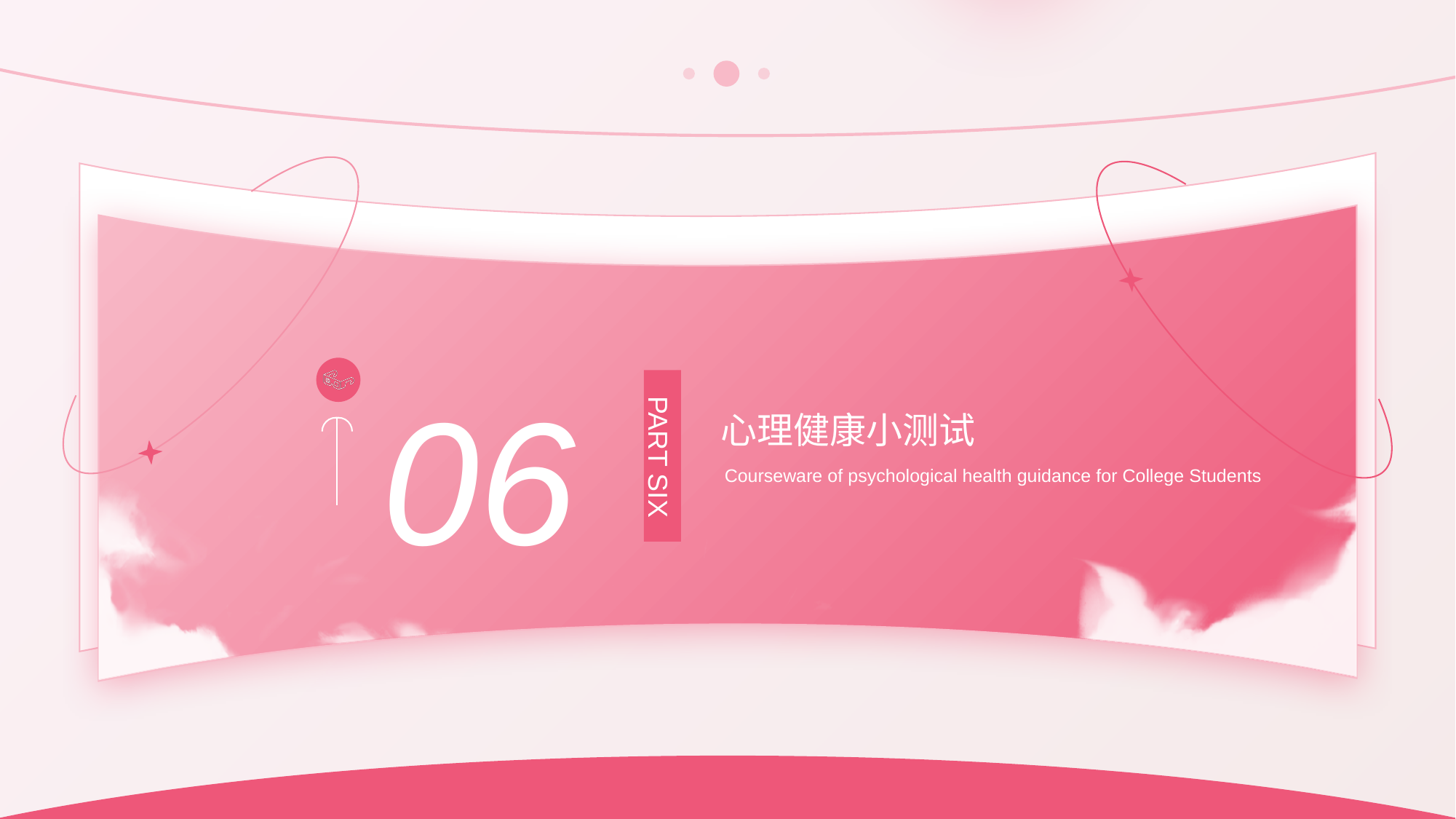

06

PART SIX
心理健康小测试
Courseware of psychological health guidance for College Students